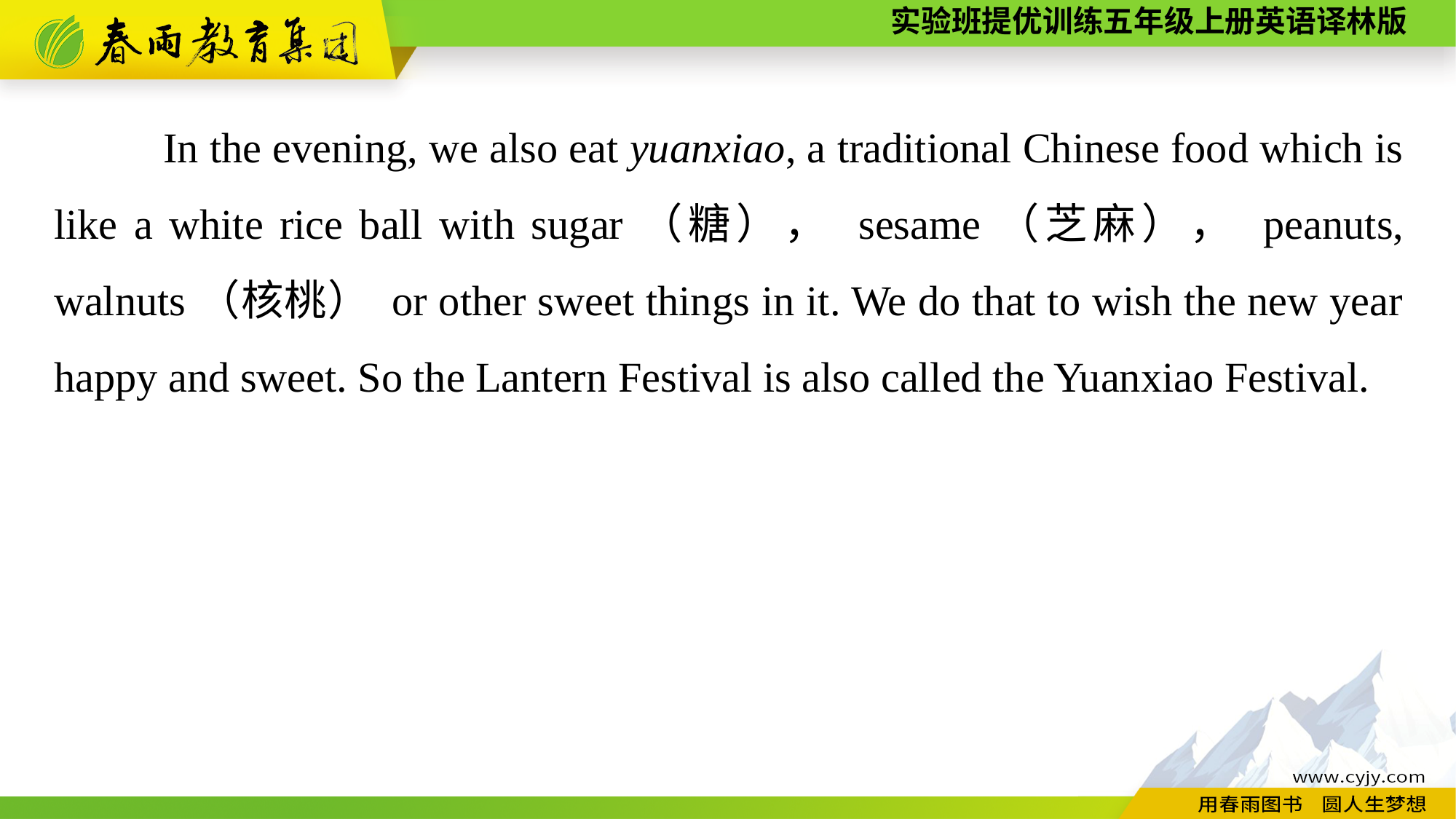

In the evening, we also eat yuanxiao, a traditional Chinese food which is like a white rice ball with sugar（糖）， sesame（芝麻）， peanuts, walnuts（核桃） or other sweet things in it. We do that to wish the new year happy and sweet. So the Lantern Festival is also called the Yuanxiao Festival.